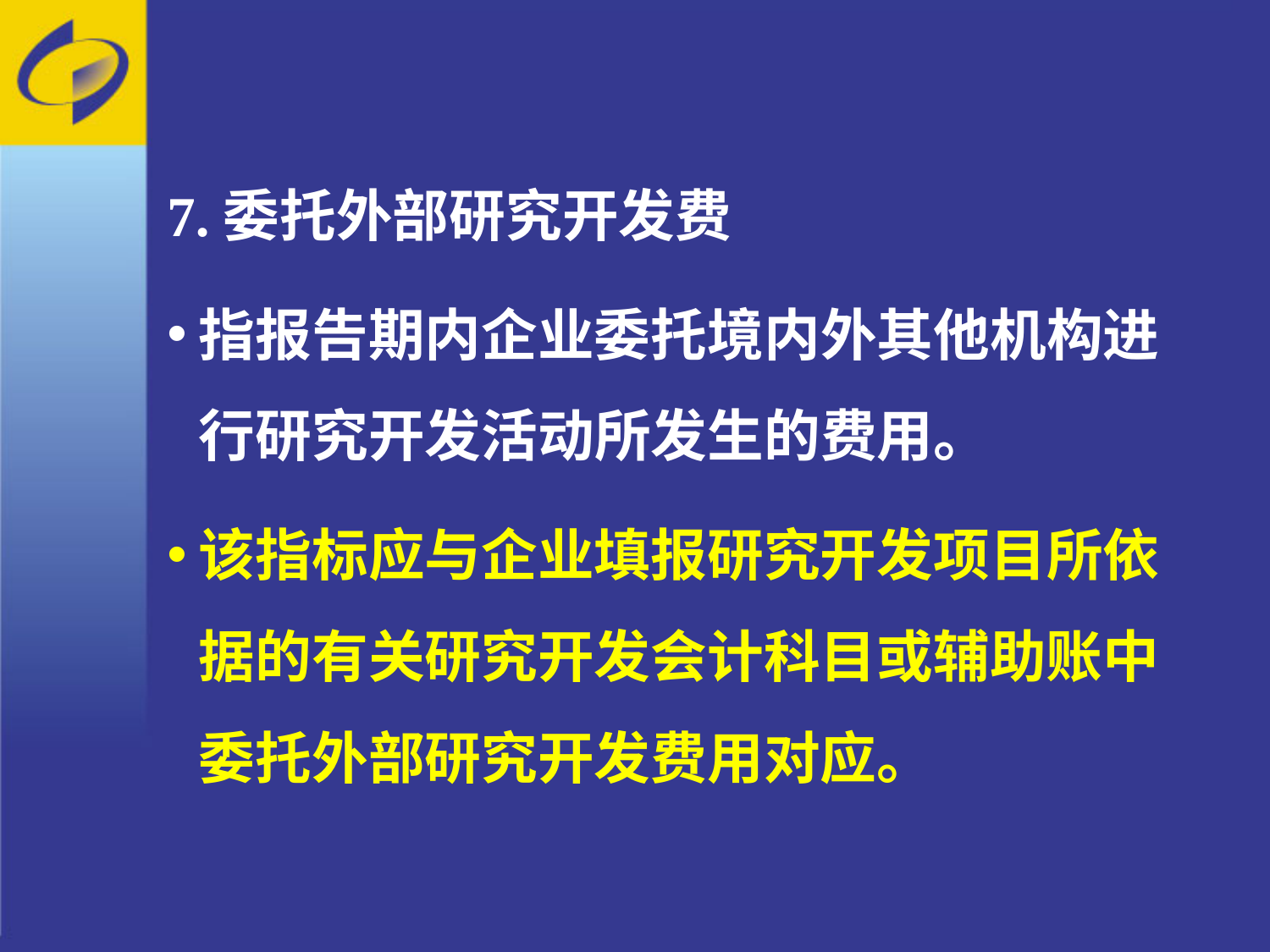

7.委托外部研究开发费
指报告期内企业委托境内外其他机构进行研究开发活动所发生的费用。
该指标应与企业填报研究开发项目所依据的有关研究开发会计科目或辅助账中委托外部研究开发费用对应。